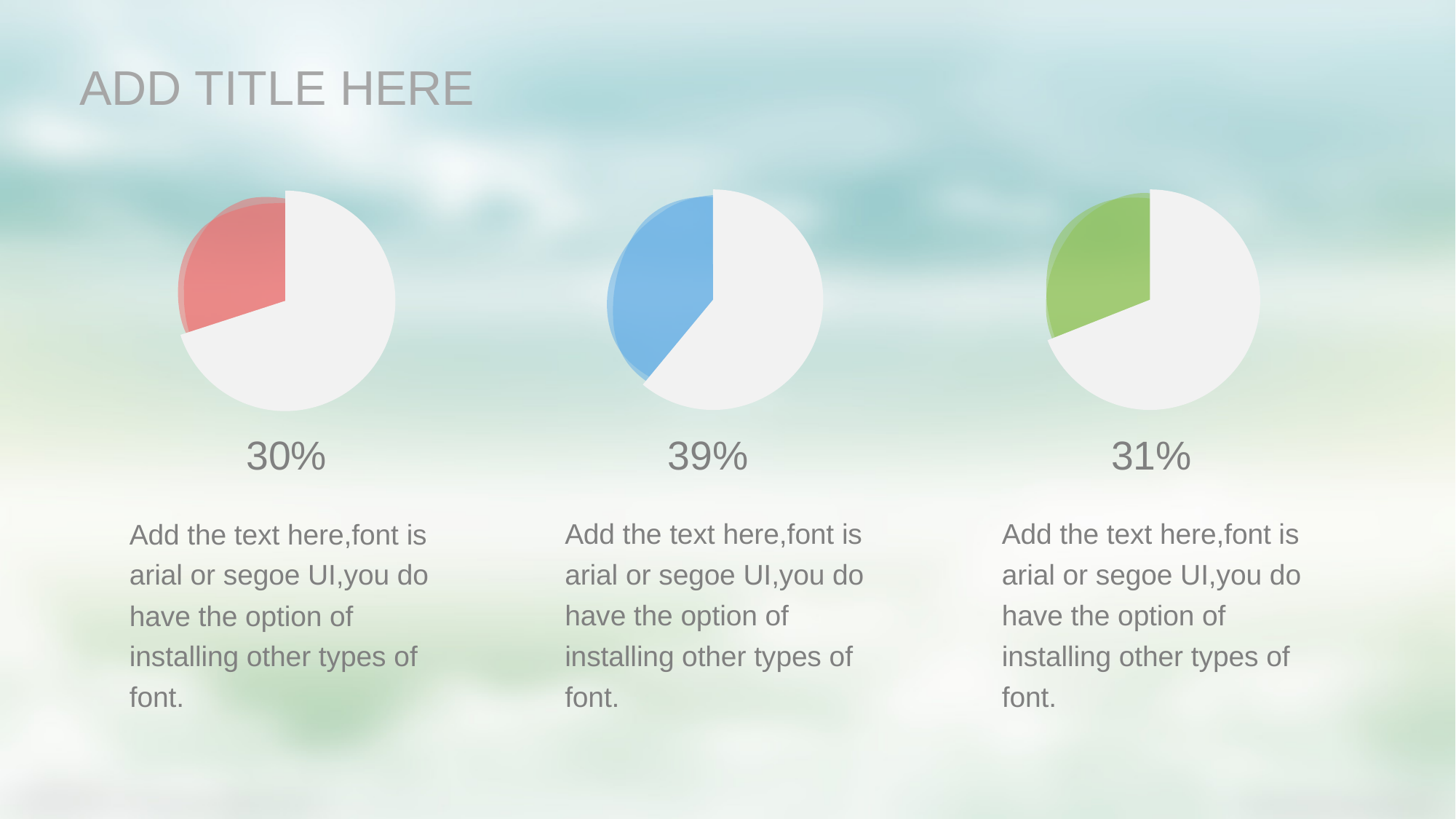

ADD TITLE HERE

### Chart

| Category | 销售额 |
|---|---|
| 第一季度 | 61.0 |
| 第二季度 | 39.0 |

### Chart

| Category | 销售额 |
|---|---|
| 第一季度 | 69.0 |
| 第二季度 | 31.0 |

### Chart

| Category | 销售额 |
|---|---|
| 第一季度 | 70.0 |
| 第二季度 | 30.0 |

31%
30%
39%
Add the text here,font is arial or segoe UI,you do have the option of installing other types of font.
Add the text here,font is arial or segoe UI,you do have the option of installing other types of font.
Add the text here,font is arial or segoe UI,you do have the option of installing other types of font.
4